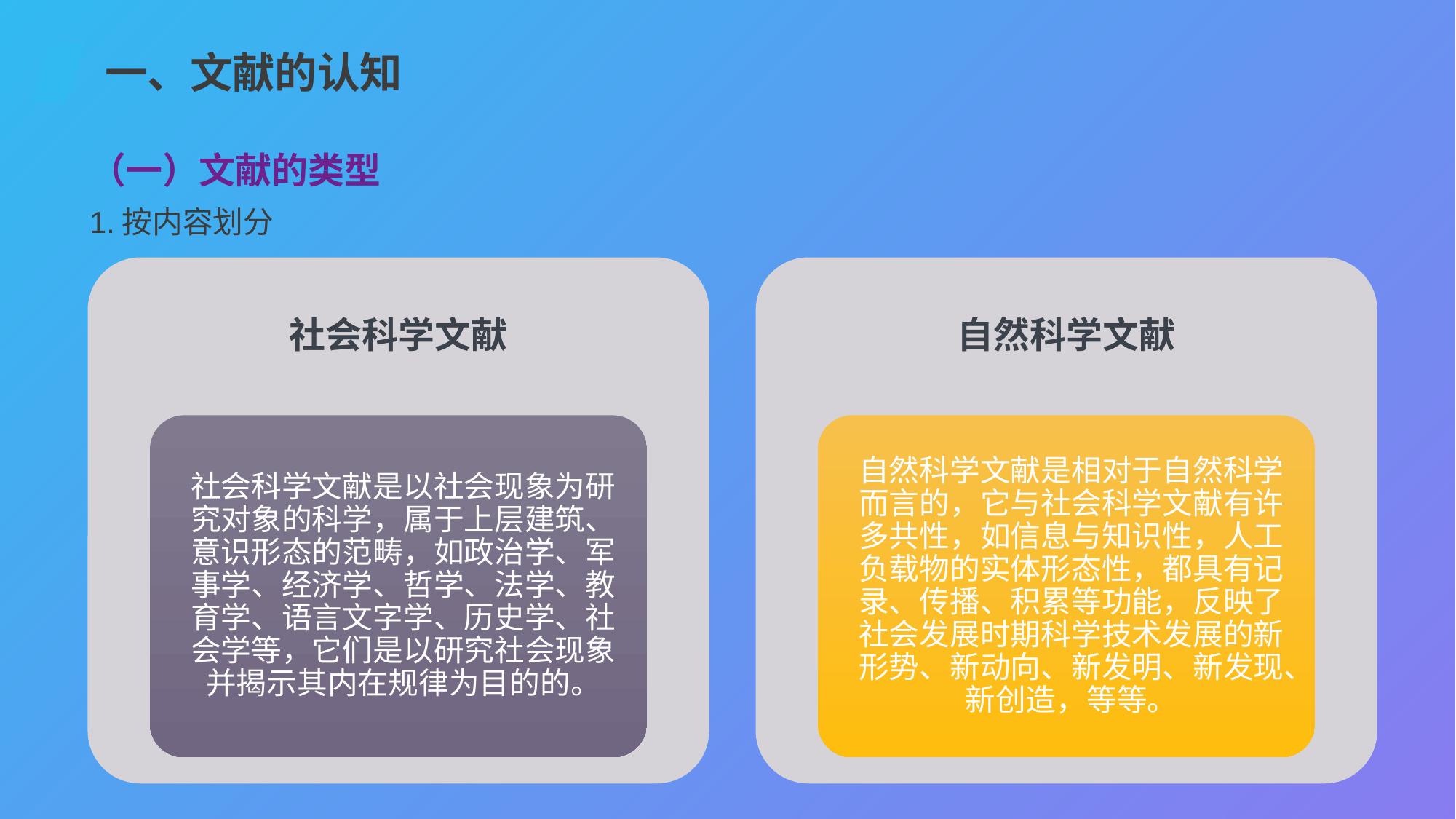

一、文献的认知
（一）文献的类型
1.按内容划分
社会科学文献
社会科学文献是以社会现象为研究对象的科学，属于上层建筑、意识形态的范畴，如政治学、军事学、经济学、哲学、法学、教育学、语言文字学、历史学、社会学等，它们是以研究社会现象并揭示其内在规律为目的的。
自然科学文献
自然科学文献是相对于自然科学而言的，它与社会科学文献有许多共性，如信息与知识性，人工负载物的实体形态性，都具有记录、传播、积累等功能，反映了社会发展时期科学技术发展的新形势、新动向、新发明、新发现、新创造，等等。